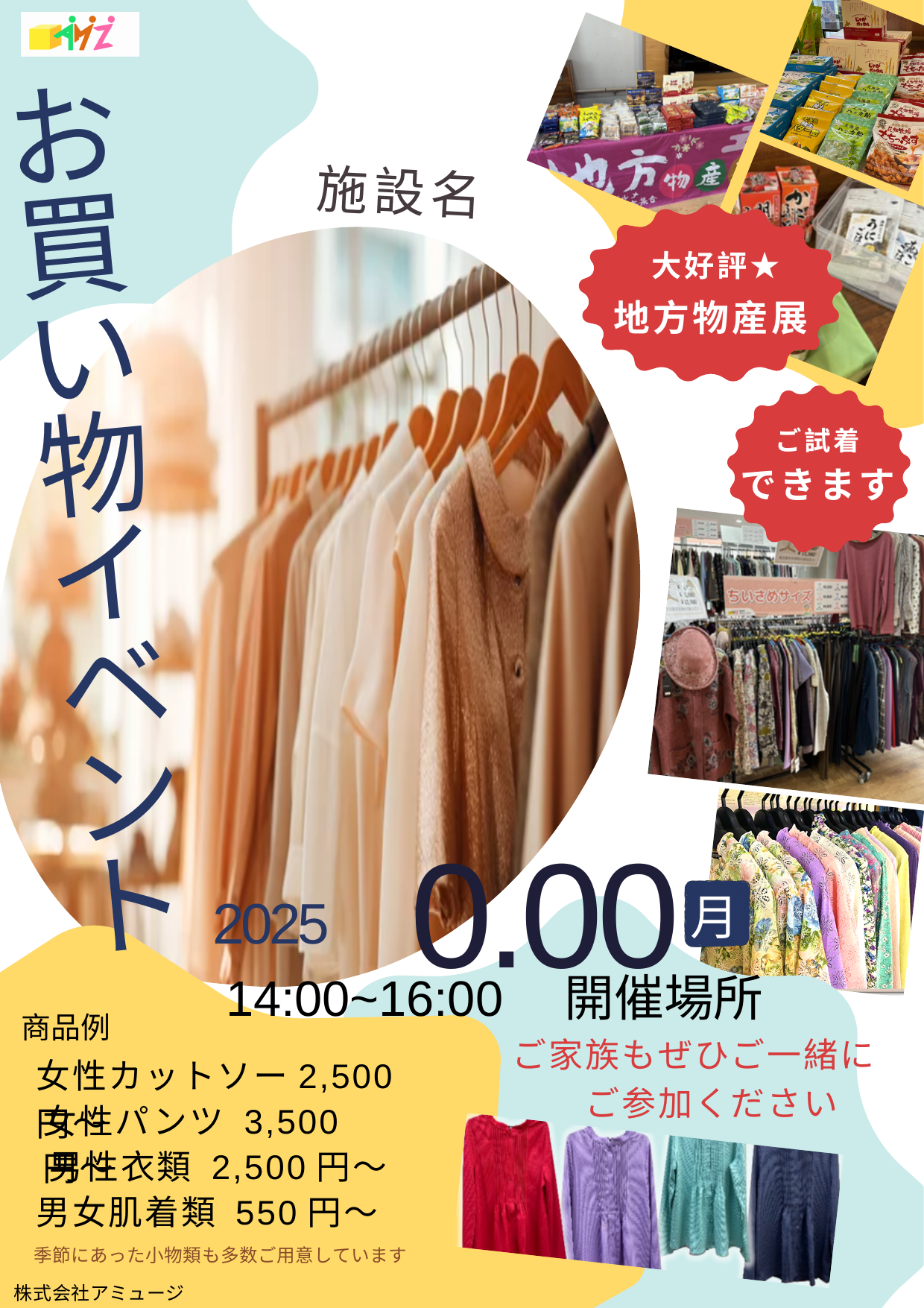

お買い物イベント
施設名

大好評★
地方物産展

ご試着
できます

0.00

2025
月

14:00~16:00　開催場所
商品例
　ご家族もぜひご一緒に
　　　ご参加ください
女性カットソー2,500円～
女性パンツ 3,500円～

男性衣類 2,500円～
男女肌着類 550円～
季節にあった小物類も多数ご用意しています
株式会社アミュージン